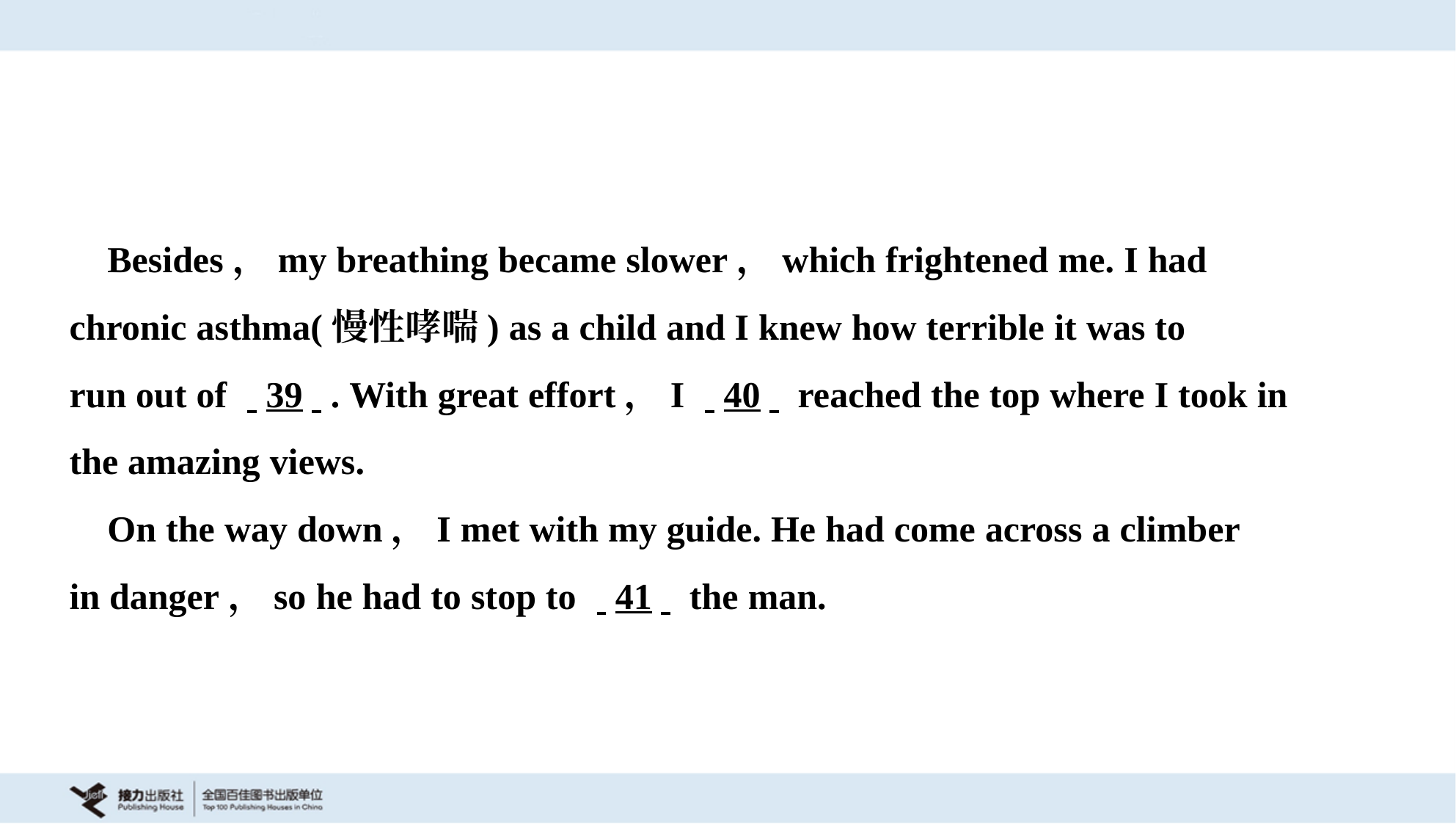

Besides，my breathing became slower，which frightened me. I had
chronic asthma(慢性哮喘) as a child and I knew how terrible it was to
run out of . .39. .. With great effort，I . .40. . reached the top where I took in
the amazing views.
    On the way down，I met with my guide. He had come across a climber
in danger，so he had to stop to . .41. . the man.